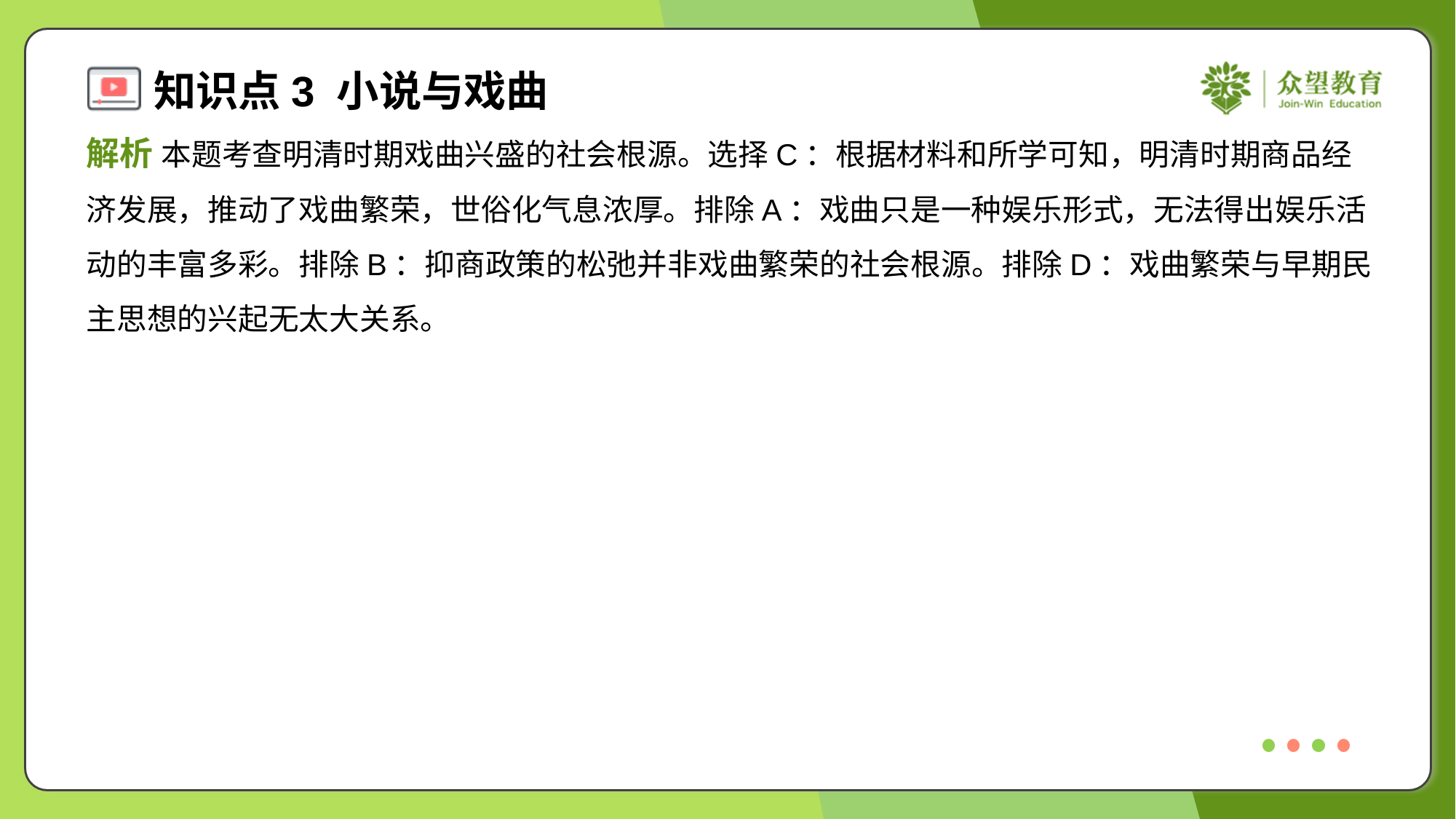

解析 本题考查明清时期戏曲兴盛的社会根源。选择C：根据材料和所学可知，明清时期商品经
济发展，推动了戏曲繁荣，世俗化气息浓厚。排除A：戏曲只是一种娱乐形式，无法得出娱乐活
动的丰富多彩。排除B：抑商政策的松弛并非戏曲繁荣的社会根源。排除D：戏曲繁荣与早期民
主思想的兴起无太大关系。